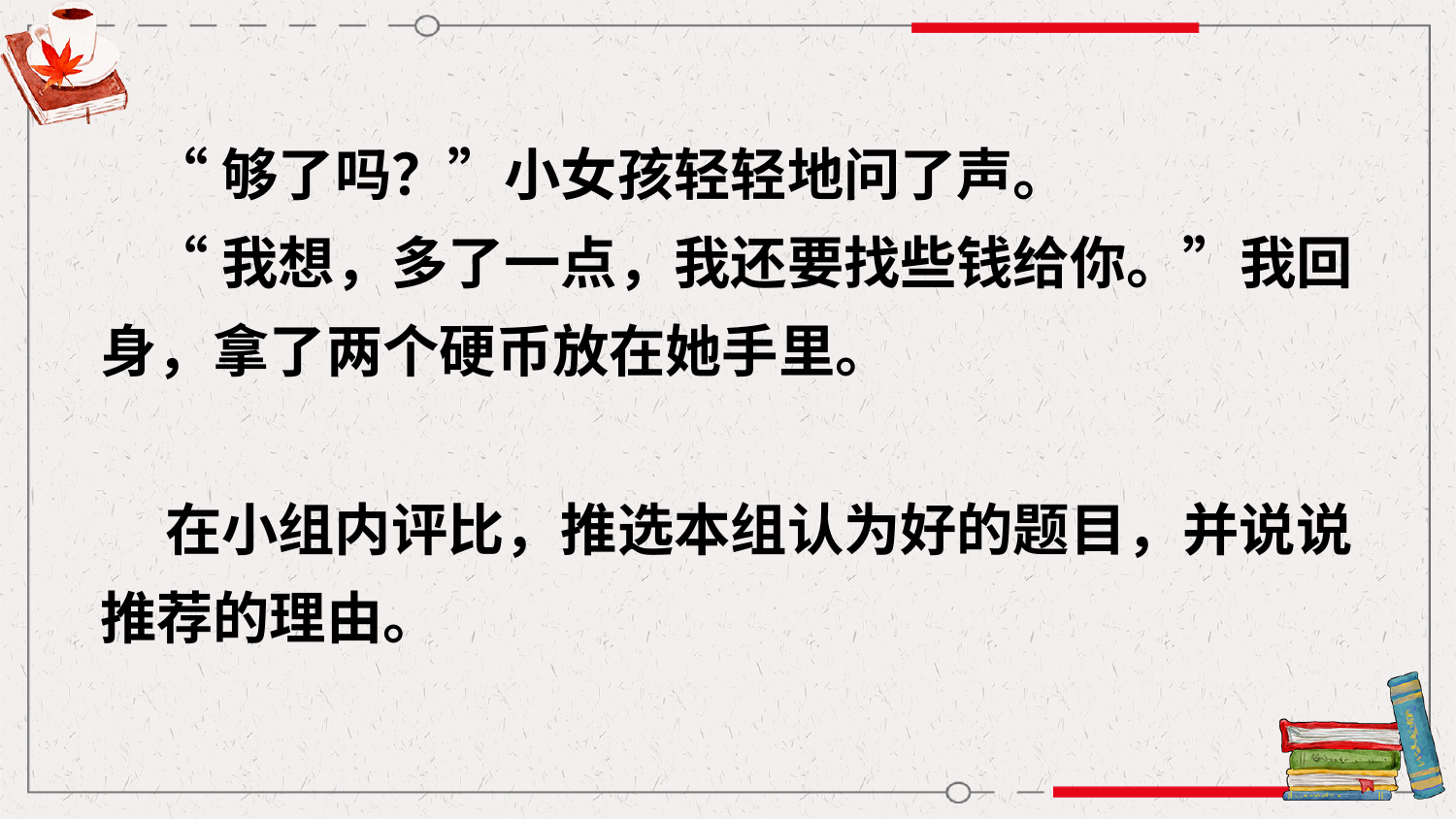

“够了吗？”小女孩轻轻地问了声。
    “我想，多了一点，我还要找些钱给你。”我回身，拿了两个硬币放在她手里。
    在小组内评比，推选本组认为好的题目，并说说推荐的理由。